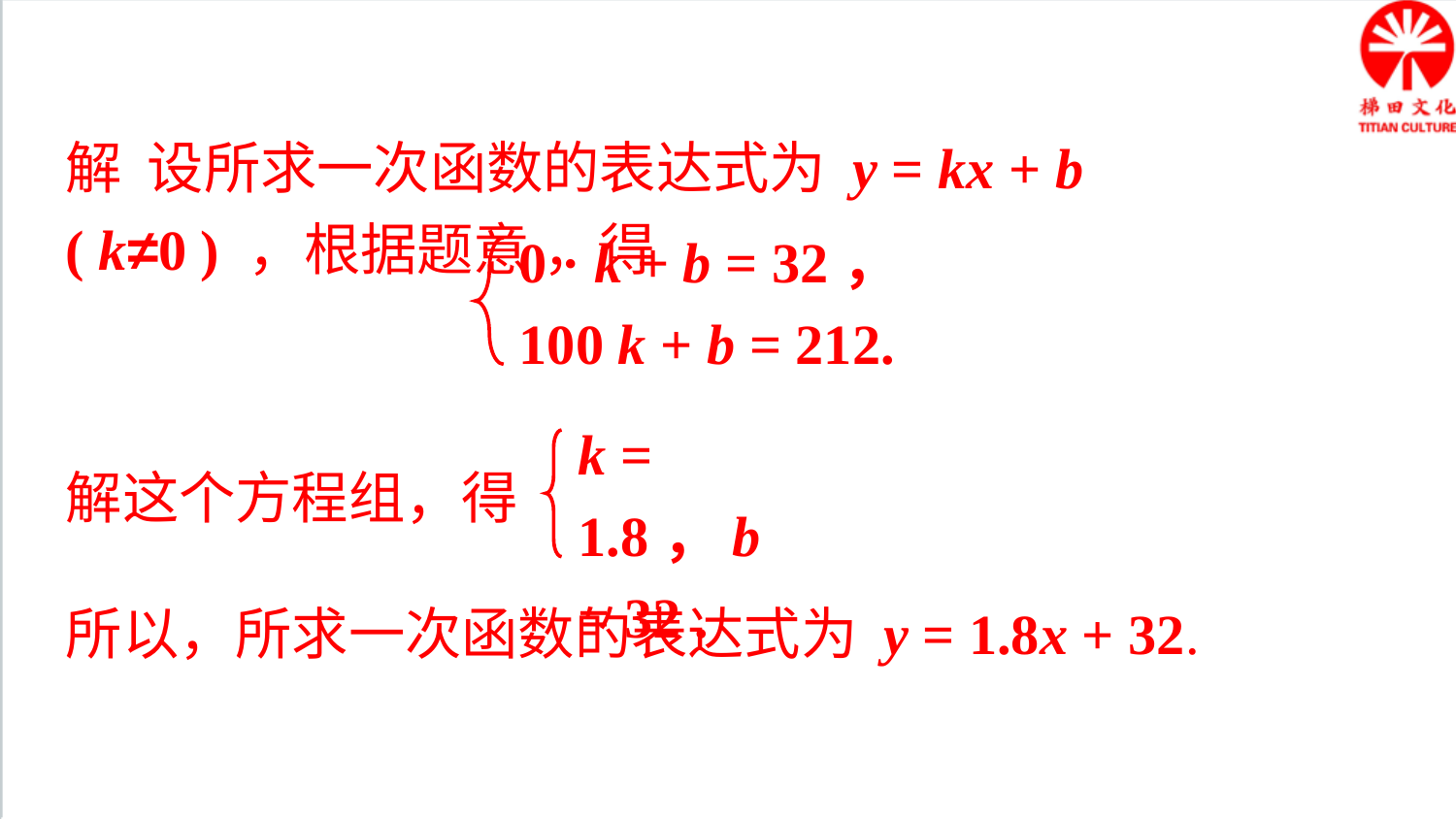

解  设所求一次函数的表达式为 y = kx + b ( k≠0 ) ，根据题意 ，得
0 · k + b = 32，
100 k + b = 212.

k = 1.8，b = 32 .

解这个方程组，得
所以，所求一次函数的表达式为 y = 1.8x + 32.